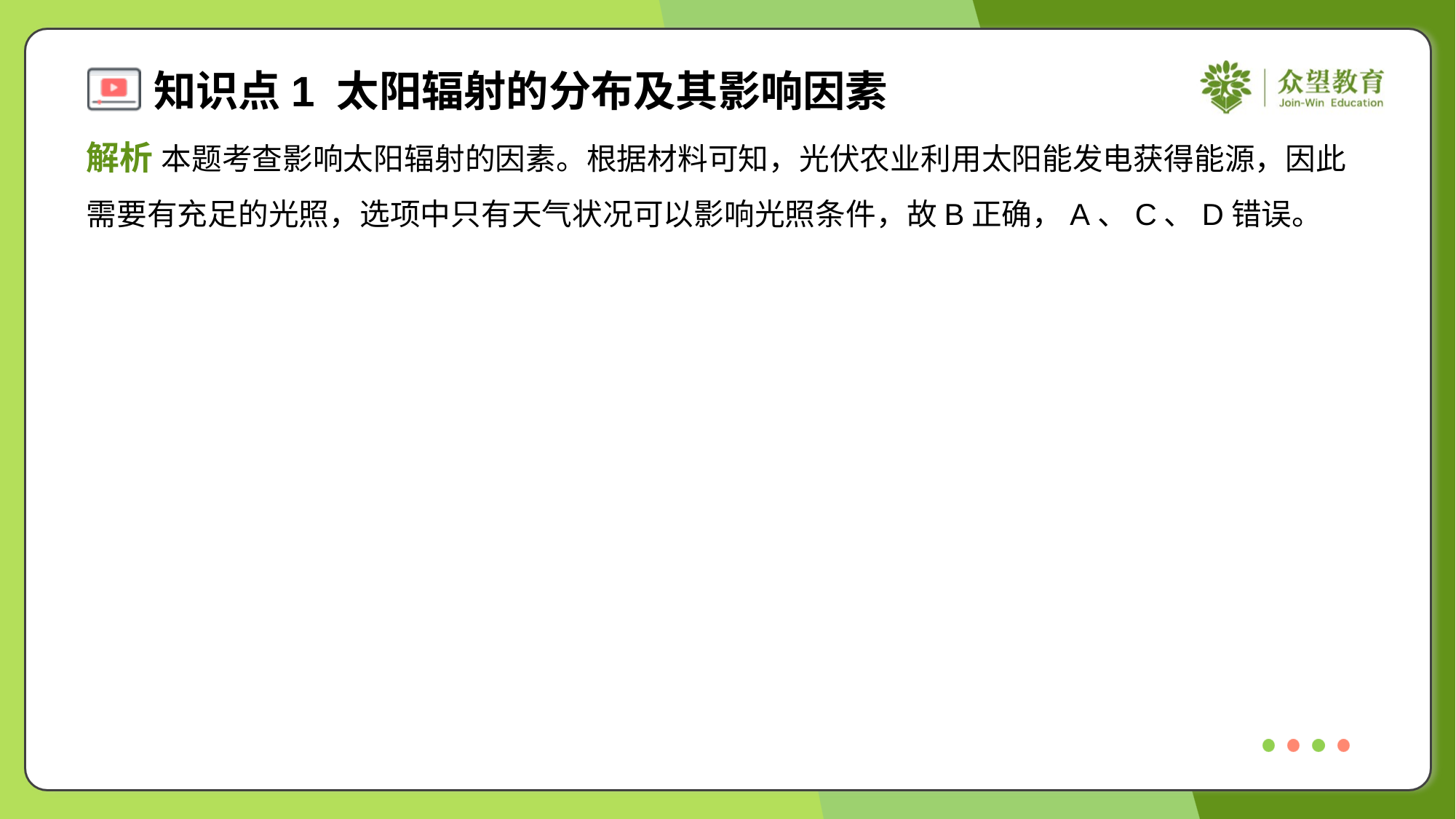

解析 本题考查影响太阳辐射的因素。根据材料可知，光伏农业利用太阳能发电获得能源，因此
需要有充足的光照，选项中只有天气状况可以影响光照条件，故B正确，A、C、D错误。